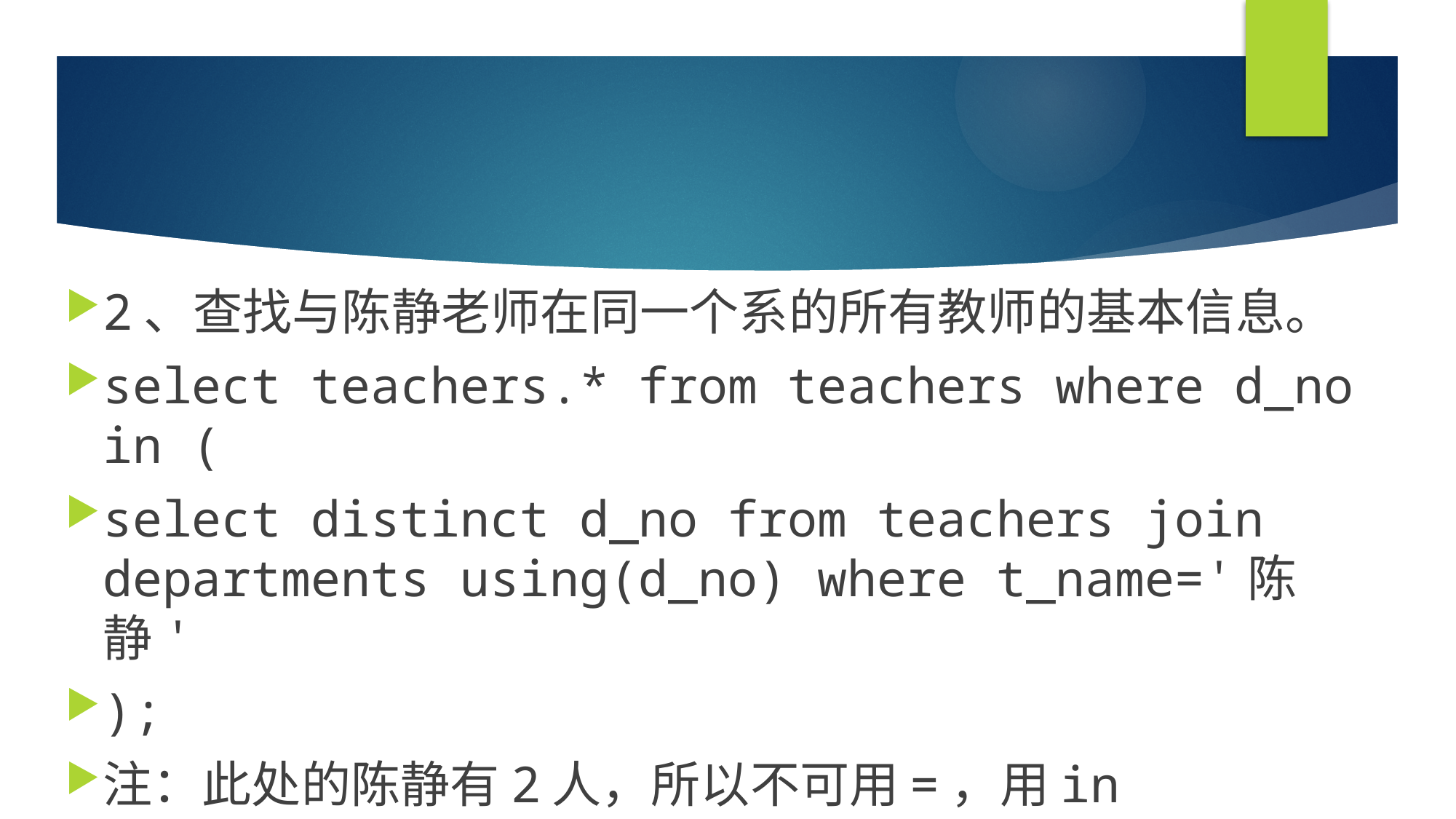

#
2、查找与陈静老师在同一个系的所有教师的基本信息。
select teachers.* from teachers where d_no in (
select distinct d_no from teachers join departments using(d_no) where t_name='陈静'
);
注：此处的陈静有2人，所以不可用=，用in